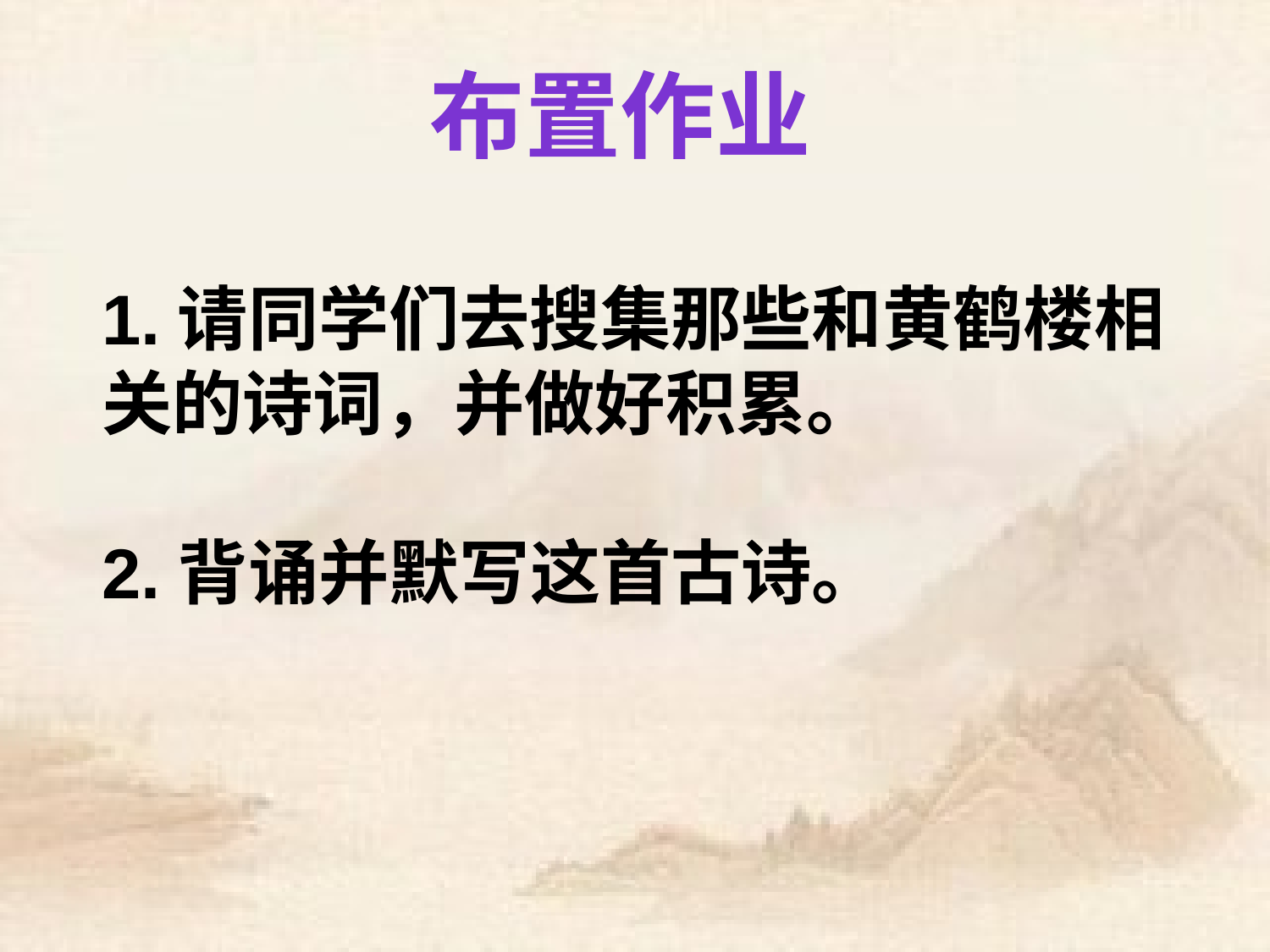

布置作业
1.请同学们去搜集那些和黄鹤楼相关的诗词，并做好积累。

2.背诵并默写这首古诗。